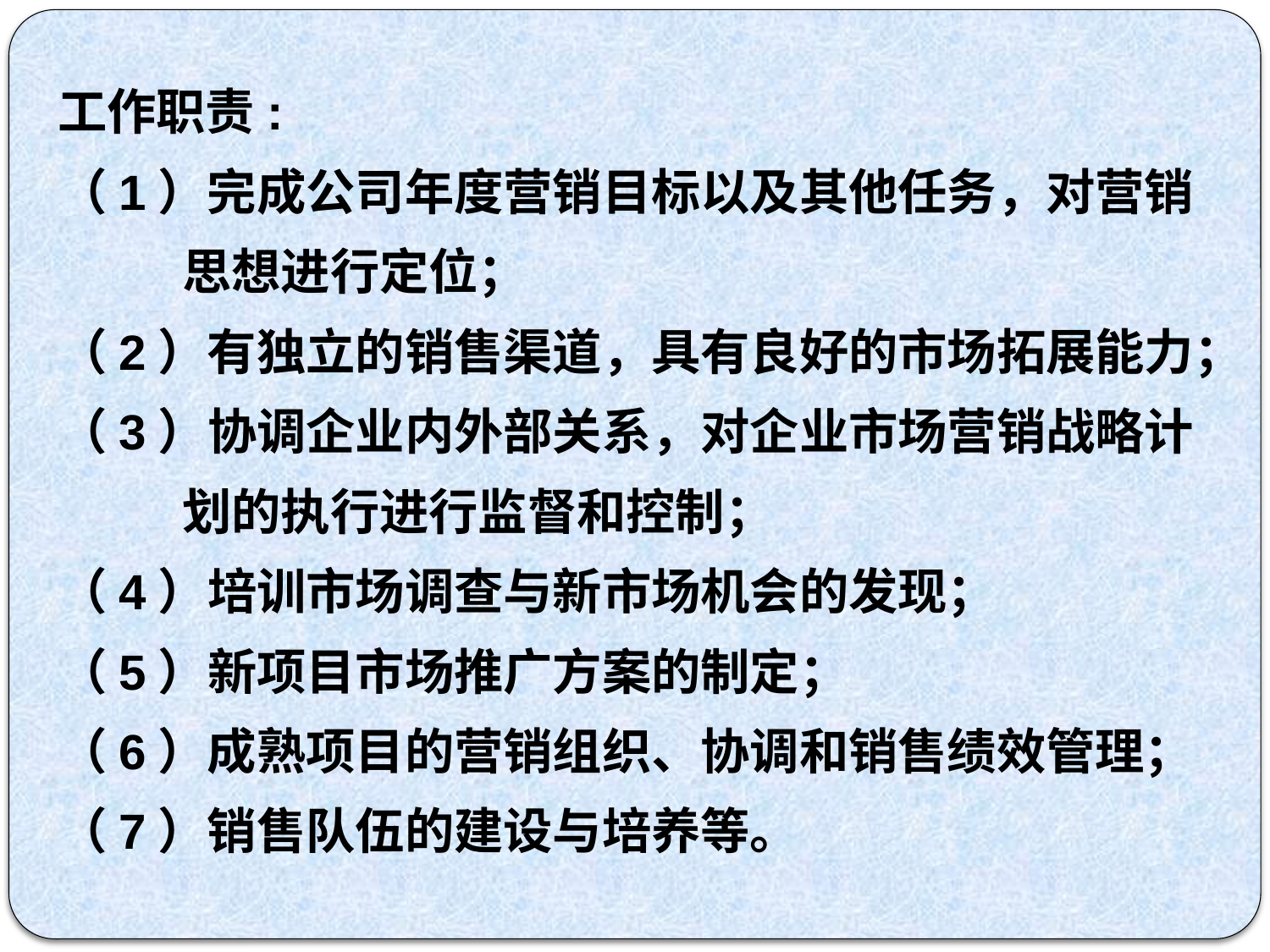

工作职责:
（1）完成公司年度营销目标以及其他任务，对营销思想进行定位；
（2）有独立的销售渠道，具有良好的市场拓展能力；
（3）协调企业内外部关系，对企业市场营销战略计划的执行进行监督和控制；
（4）培训市场调查与新市场机会的发现；
（5）新项目市场推广方案的制定；
（6）成熟项目的营销组织、协调和销售绩效管理；
（7）销售队伍的建设与培养等。